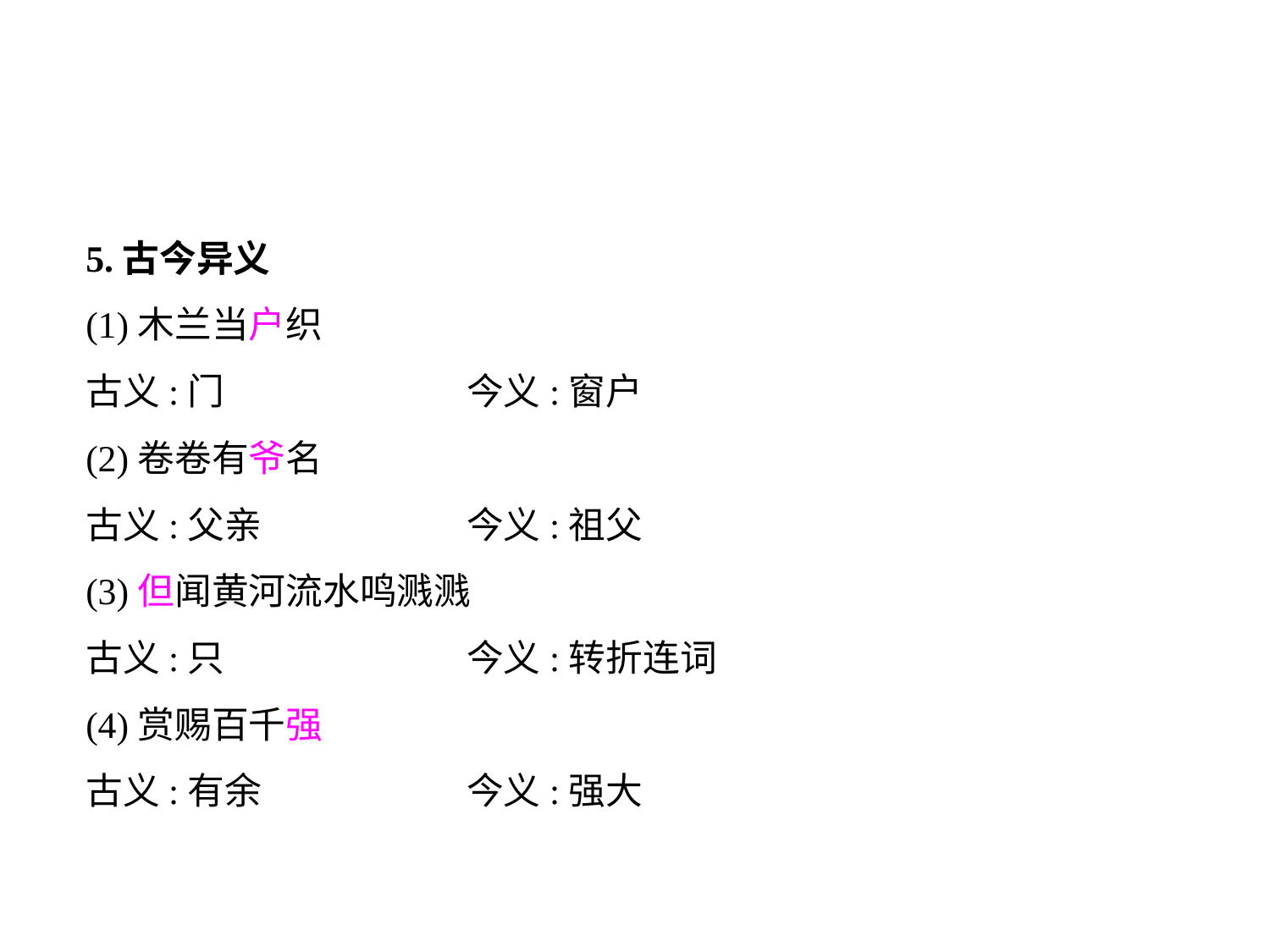

5.古今异义
(1)木兰当户织
古义:门		今义:窗户
(2)卷卷有爷名
古义:父亲		今义:祖父
(3)但闻黄河流水鸣溅溅
古义:只		今义:转折连词
(4)赏赐百千强
古义:有余		今义:强大